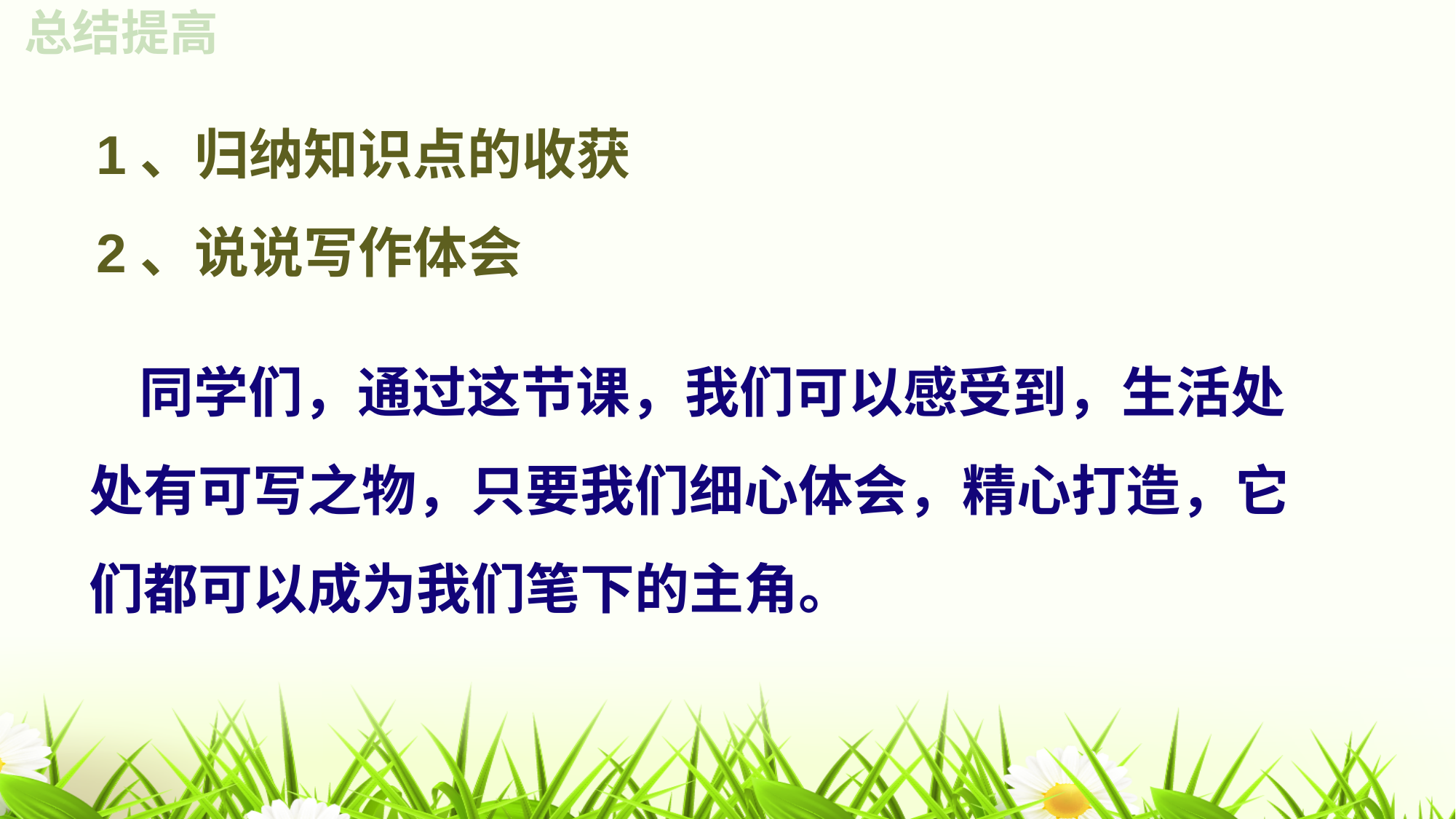

总结提高
# 1、归纳知识点的收获 2、说说写作体会
   同学们，通过这节课，我们可以感受到，生活处处有可写之物，只要我们细心体会，精心打造，它们都可以成为我们笔下的主角。